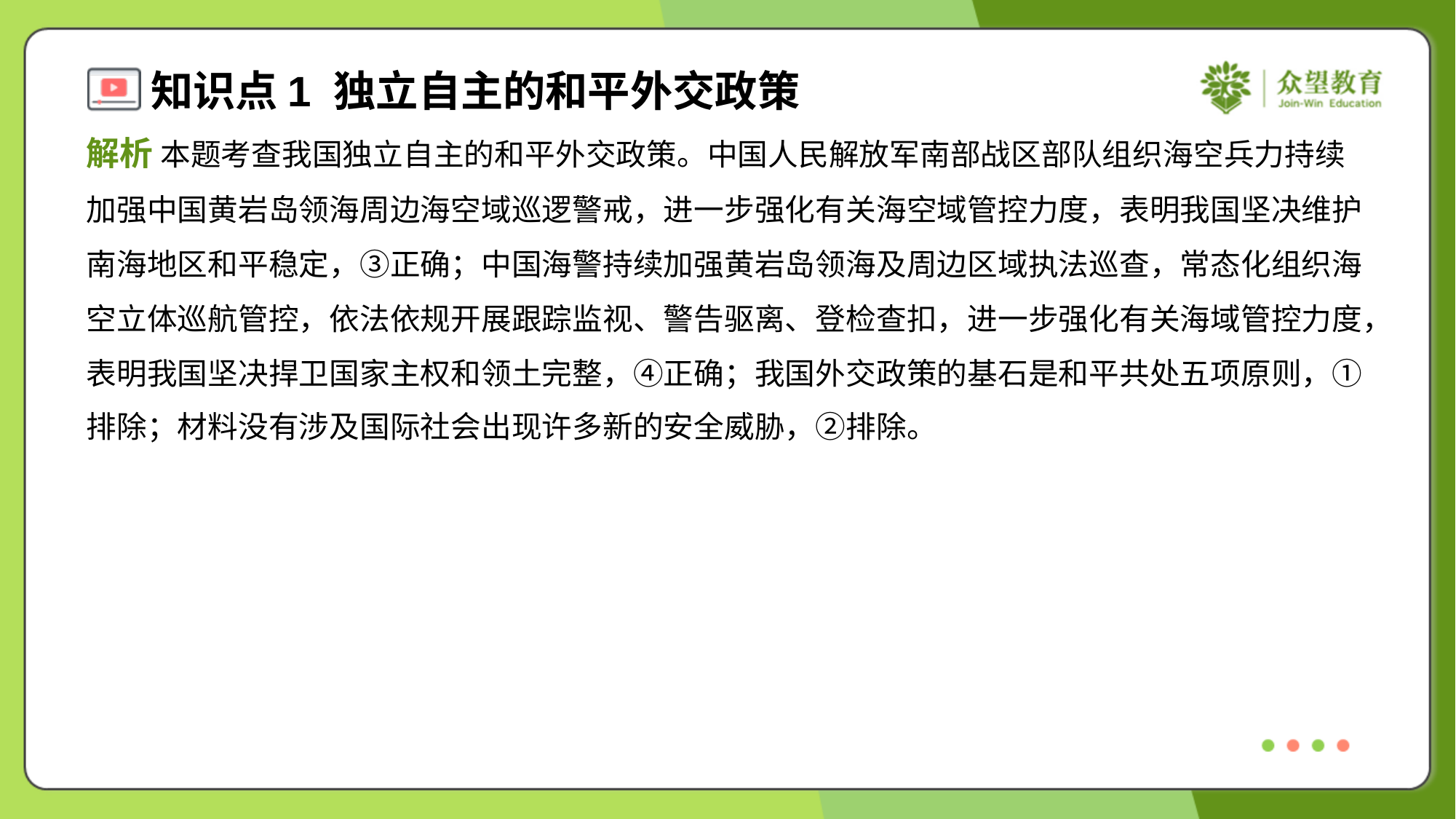

解析 本题考查我国独立自主的和平外交政策。中国人民解放军南部战区部队组织海空兵力持续
加强中国黄岩岛领海周边海空域巡逻警戒，进一步强化有关海空域管控力度，表明我国坚决维护
南海地区和平稳定，③正确；中国海警持续加强黄岩岛领海及周边区域执法巡查，常态化组织海
空立体巡航管控，依法依规开展跟踪监视、警告驱离、登检查扣，进一步强化有关海域管控力度，
表明我国坚决捍卫国家主权和领土完整，④正确；我国外交政策的基石是和平共处五项原则，①
排除；材料没有涉及国际社会出现许多新的安全威胁，②排除。